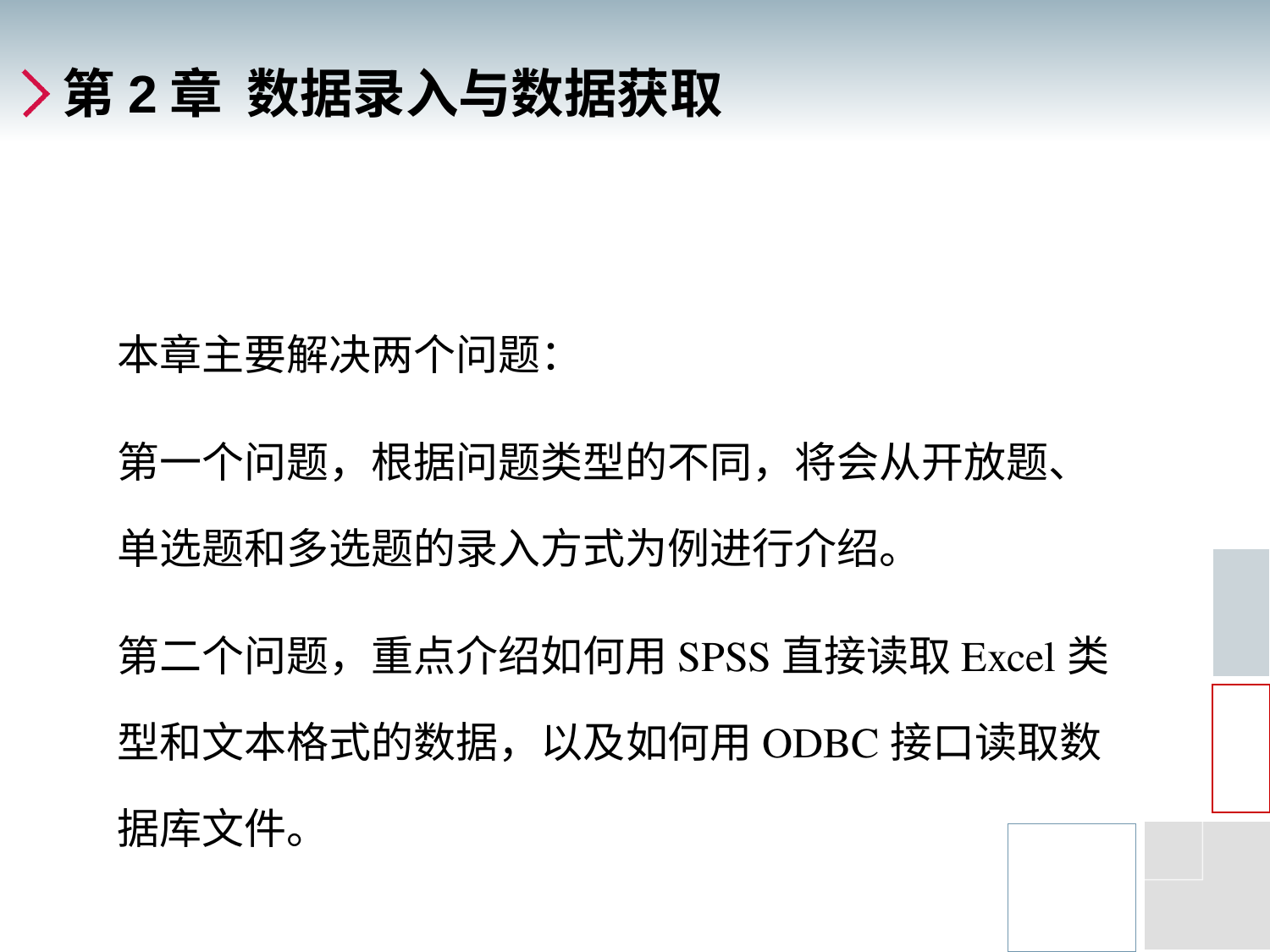

# 第2章  数据录入与数据获取

本章主要解决两个问题：
第一个问题，根据问题类型的不同，将会从开放题、单选题和多选题的录入方式为例进行介绍。
第二个问题，重点介绍如何用SPSS直接读取Excel类型和文本格式的数据，以及如何用ODBC接口读取数据库文件。